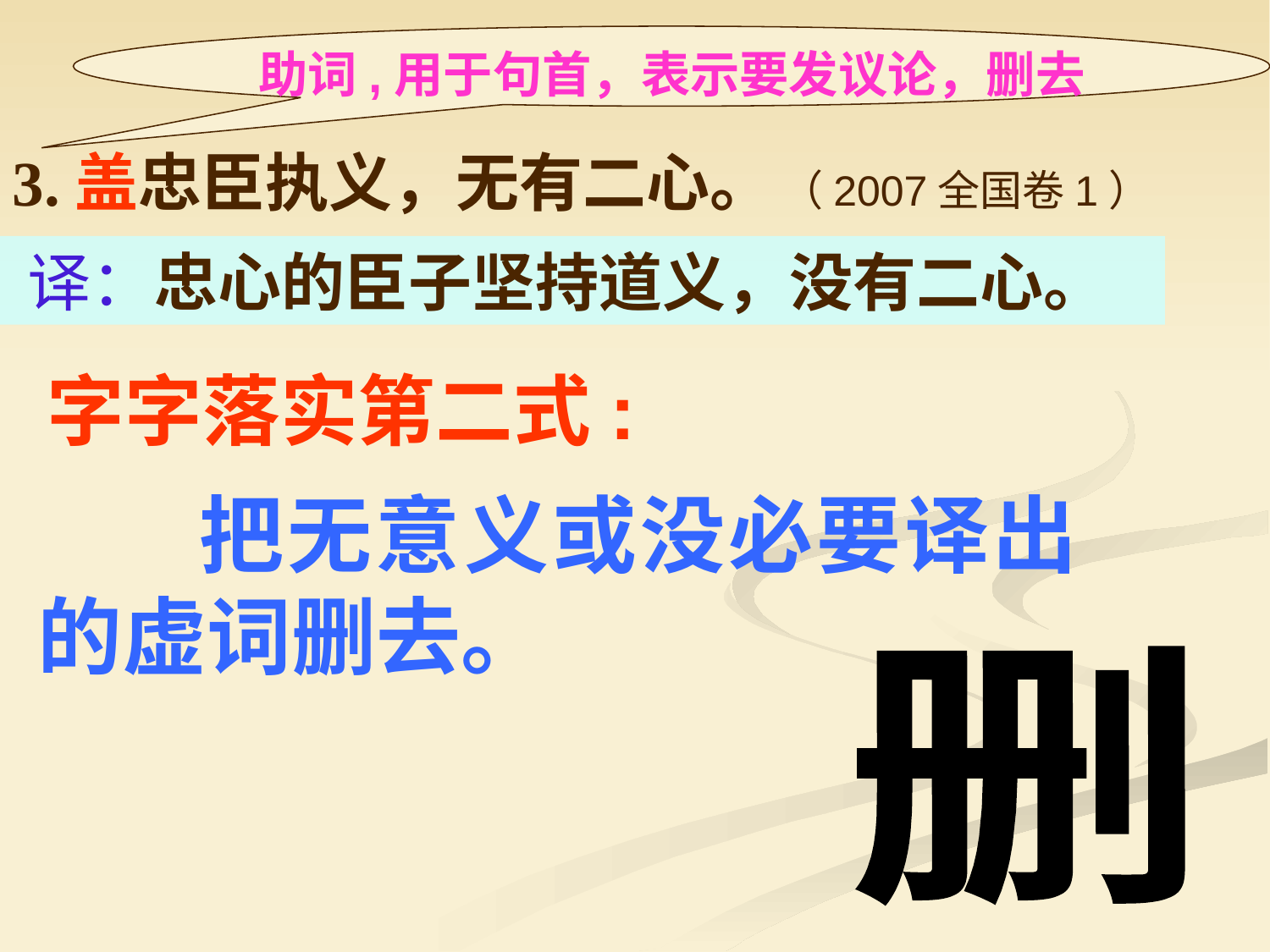

助词,用于句首，表示要发议论，删去
3.盖忠臣执义，无有二心。 （2007全国卷1）
 译：忠心的臣子坚持道义，没有二心。
字字落实第二式:
        把无意义或没必要译出的虚词删去。
删